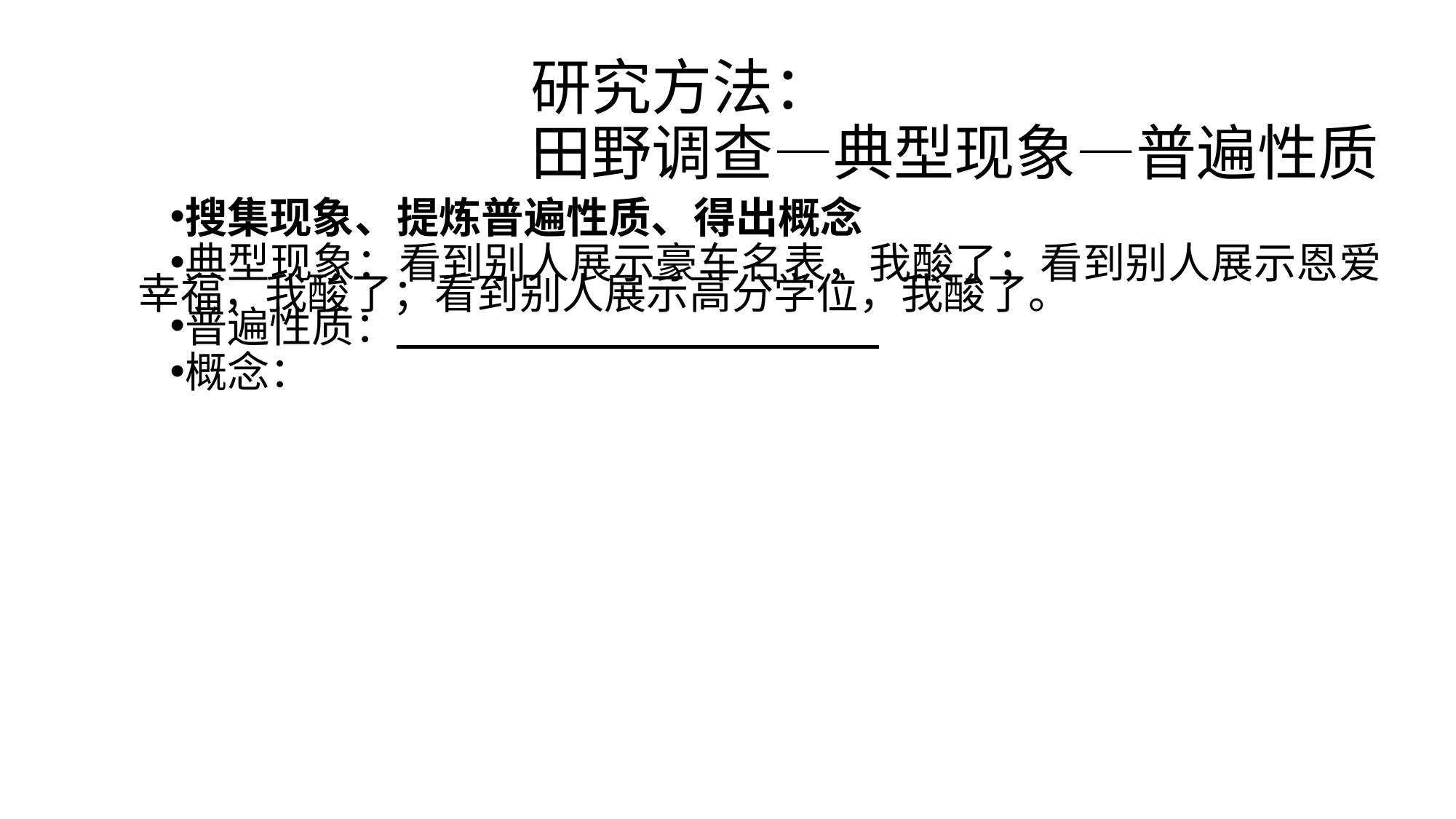

# 研究方法： 田野调查—典型现象—普遍性质
搜集现象、提炼普遍性质、得出概念
典型现象：看到别人展示豪车名表，我酸了；看到别人展示恩爱幸福，我酸了；看到别人展示高分学位，我酸了。
普遍性质：
概念：